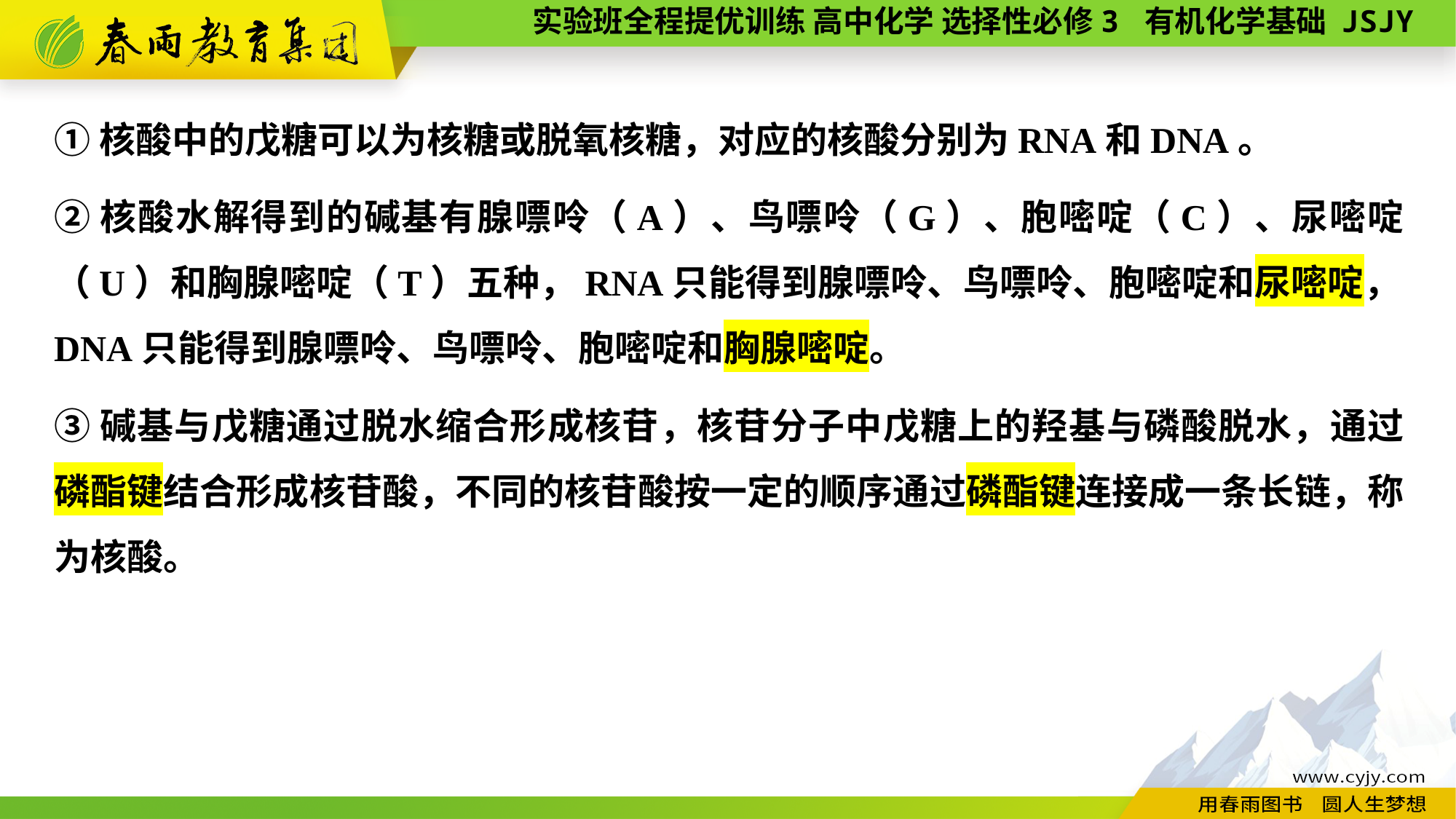

①核酸中的戊糖可以为核糖或脱氧核糖，对应的核酸分别为RNA和DNA。
②核酸水解得到的碱基有腺嘌呤（A）、鸟嘌呤（G）、胞嘧啶（C）、尿嘧啶（U）和胸腺嘧啶（T）五种，RNA只能得到腺嘌呤、鸟嘌呤、胞嘧啶和尿嘧啶，DNA只能得到腺嘌呤、鸟嘌呤、胞嘧啶和胸腺嘧啶。
③碱基与戊糖通过脱水缩合形成核苷，核苷分子中戊糖上的羟基与磷酸脱水，通过磷酯键结合形成核苷酸，不同的核苷酸按一定的顺序通过磷酯键连接成一条长链，称为核酸。